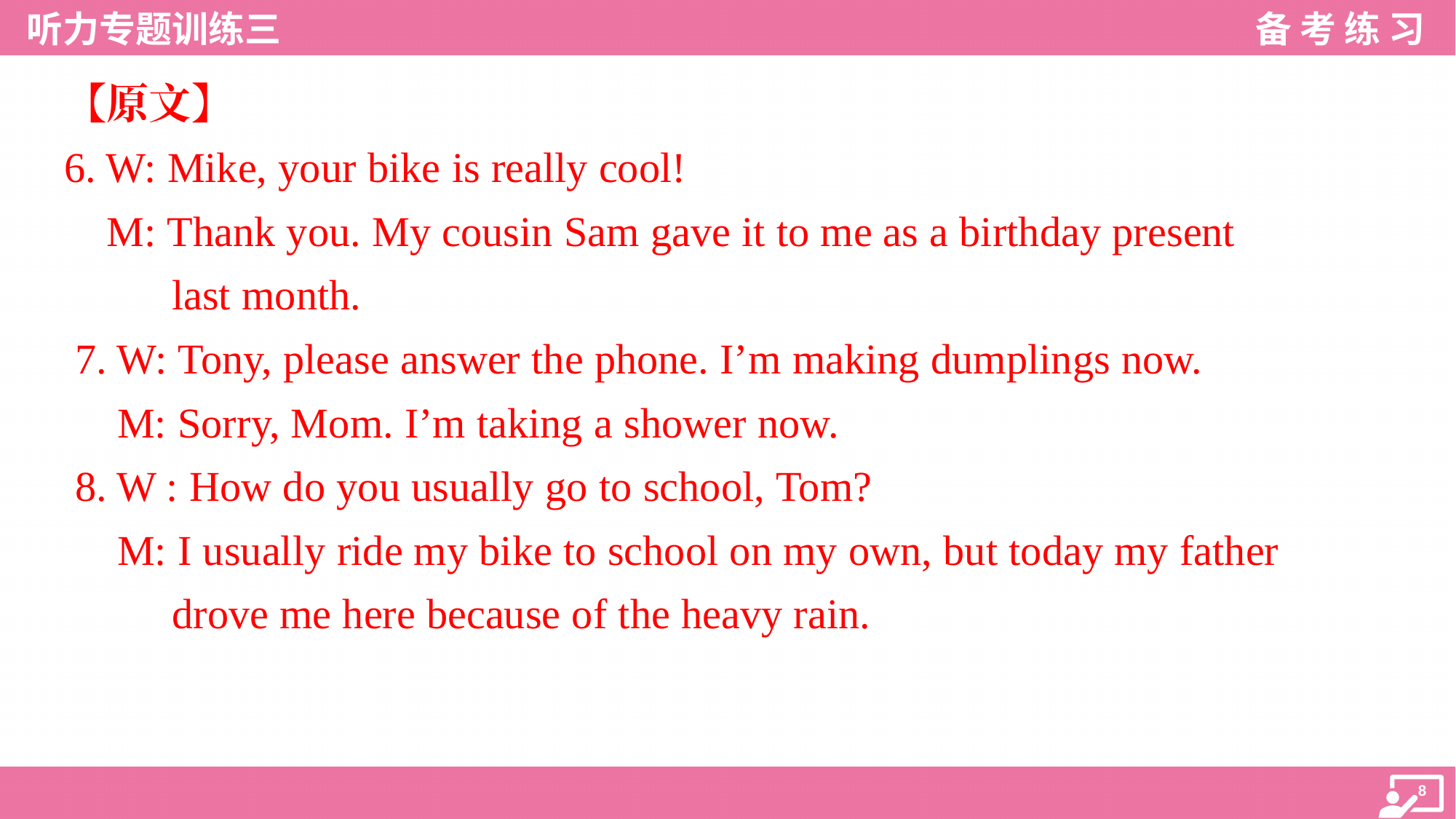

【原文】
6. W: Mike, your bike is really cool!
    M: Thank you. My cousin Sam gave it to me as a birthday present
last month.
7. W: Tony, please answer the phone. I’m making dumplings now.
    M: Sorry, Mom. I’m taking a shower now.
8. W : How do you usually go to school, Tom?
    M: I usually ride my bike to school on my own, but today my father
drove me here because of the heavy rain.